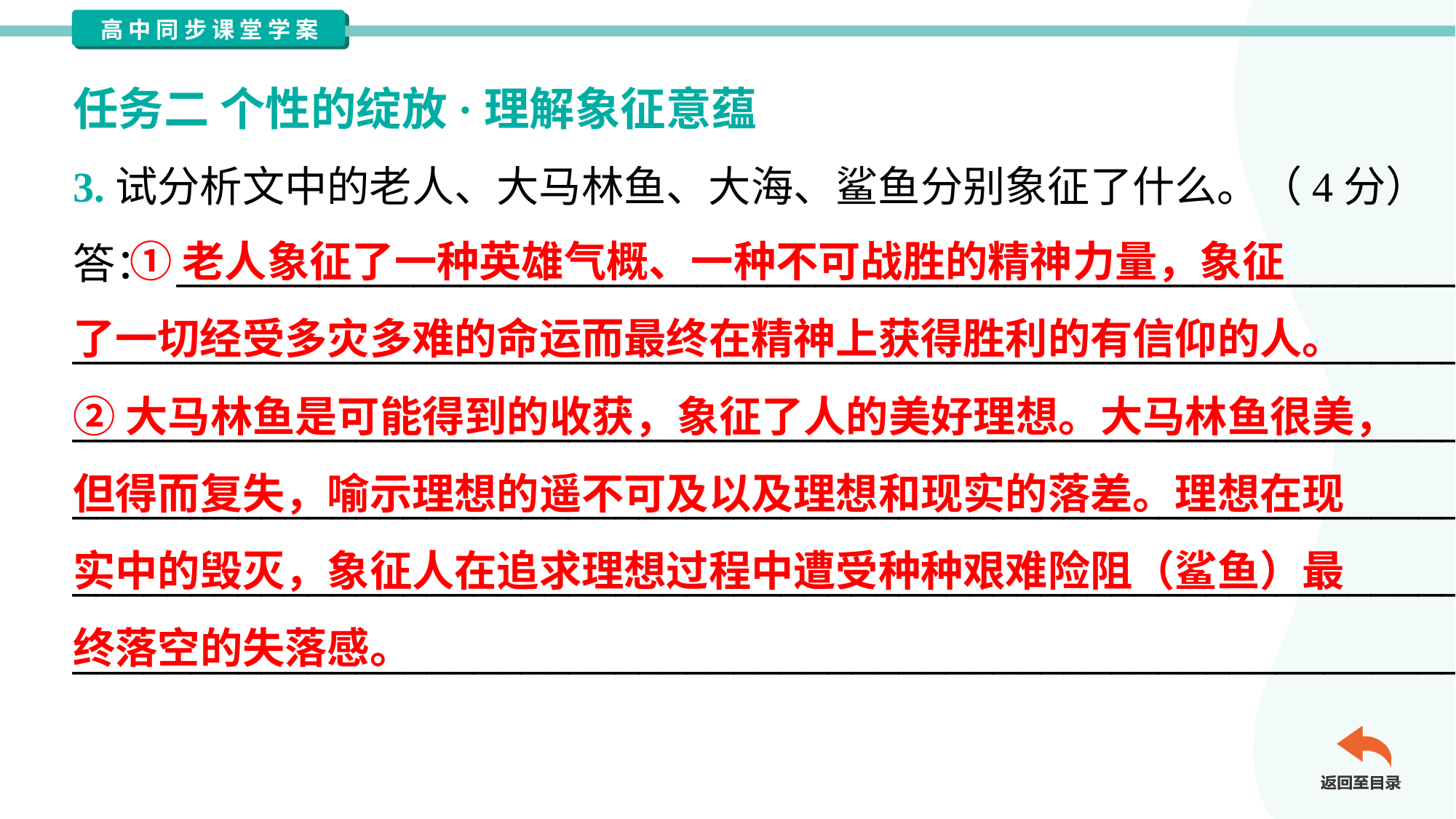

任务二 个性的绽放·理解象征意蕴
3.试分析文中的老人、大马林鱼、大海、鲨鱼分别象征了什么。（4分）
答： ________________________________________________________
_____________________________________________________________
_____________________________________________________________
_____________________________________________________________
_____________________________________________________________
_____________________________________________________________
      ①老人象征了一种英雄气概、一种不可战胜的精神力量，象征
了一切经受多灾多难的命运而最终在精神上获得胜利的有信仰的人。
②大马林鱼是可能得到的收获，象征了人的美好理想。大马林鱼很美，
但得而复失，喻示理想的遥不可及以及理想和现实的落差。理想在现
实中的毁灭，象征人在追求理想过程中遭受种种艰难险阻（鲨鱼）最
终落空的失落感。